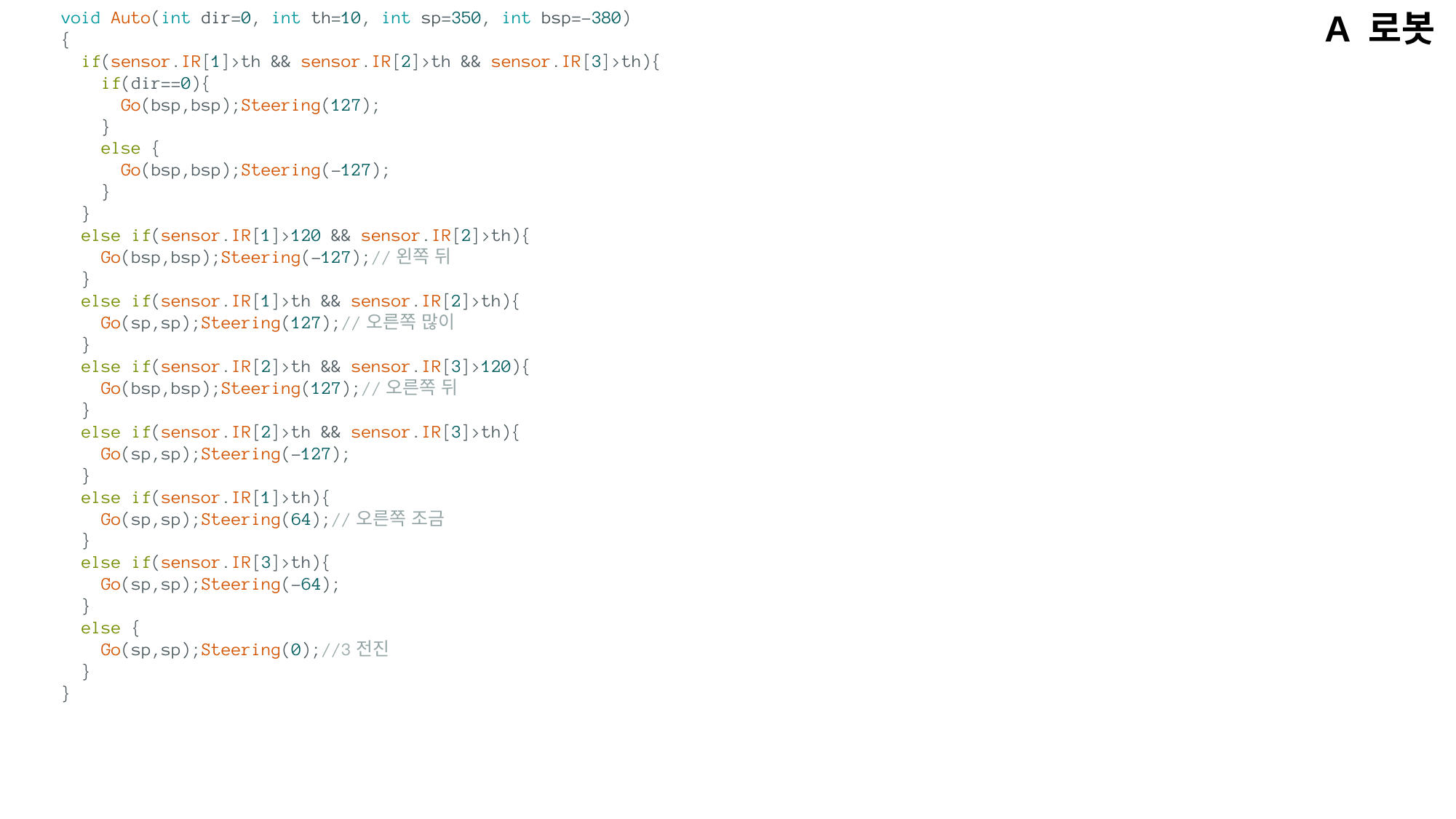

void Auto(int dir=0, int th=10, int sp=350, int bsp=-380)
{
  if(sensor.IR[1]>th && sensor.IR[2]>th && sensor.IR[3]>th){
    if(dir==0){
      Go(bsp,bsp);Steering(127);
    }
    else {
      Go(bsp,bsp);Steering(-127);
    }
  }
  else if(sensor.IR[1]>120 && sensor.IR[2]>th){
    Go(bsp,bsp);Steering(-127);//왼쪽 뒤
  }
  else if(sensor.IR[1]>th && sensor.IR[2]>th){
    Go(sp,sp);Steering(127);//오른쪽 많이
  }
  else if(sensor.IR[2]>th && sensor.IR[3]>120){
    Go(bsp,bsp);Steering(127);//오른쪽 뒤
  }
  else if(sensor.IR[2]>th && sensor.IR[3]>th){
    Go(sp,sp);Steering(-127);
  }
  else if(sensor.IR[1]>th){
    Go(sp,sp);Steering(64);//오른쪽 조금
  }
  else if(sensor.IR[3]>th){
    Go(sp,sp);Steering(-64);
  }
  else {
    Go(sp,sp);Steering(0);//3전진
  }
}
A 로봇